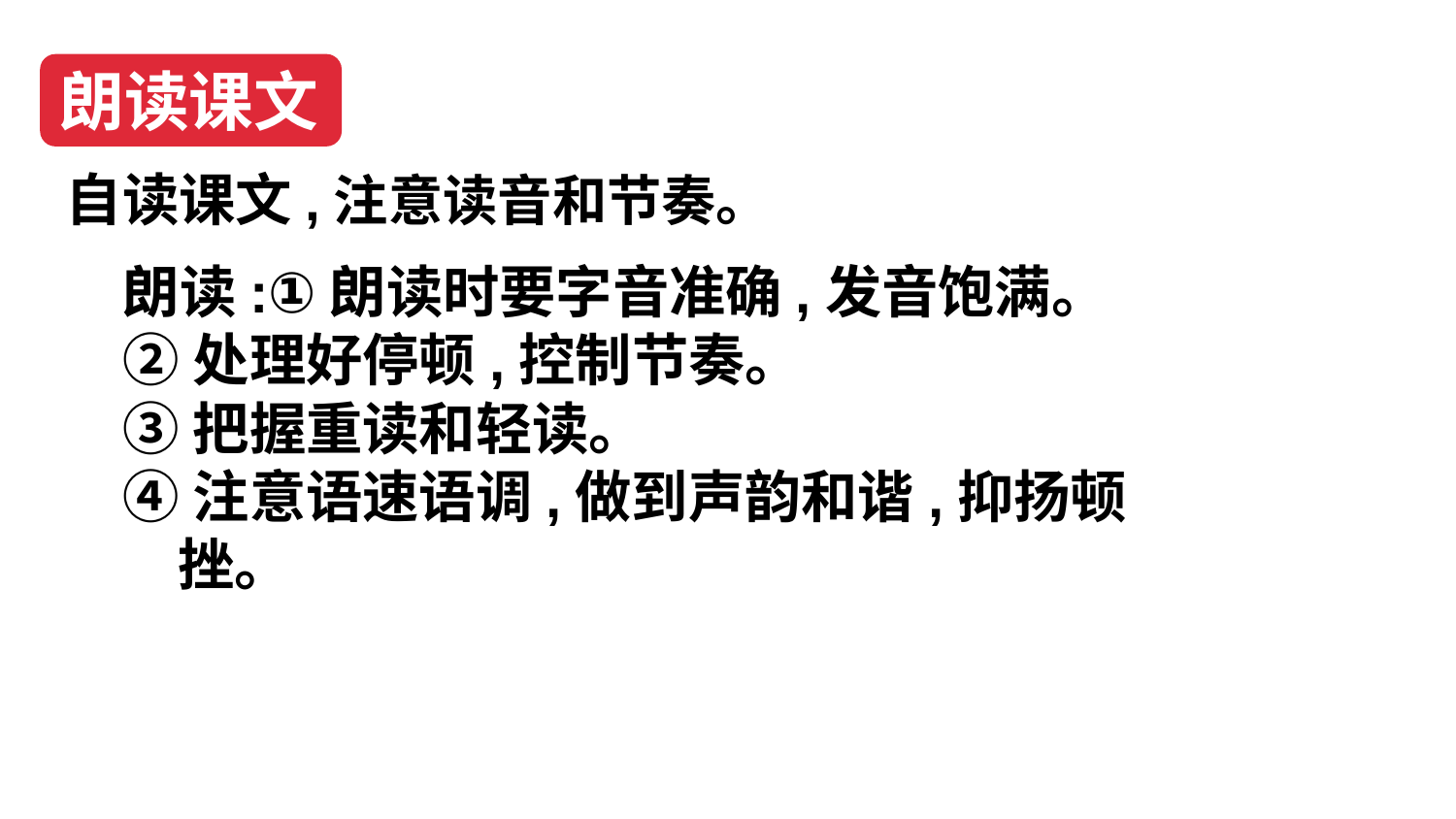

朗读课文
自读课文,注意读音和节奏。

朗读:①朗读时要字音准确,发音饱满。
②处理好停顿,控制节奏。
③把握重读和轻读。
④注意语速语调,做到声韵和谐,抑扬顿挫。